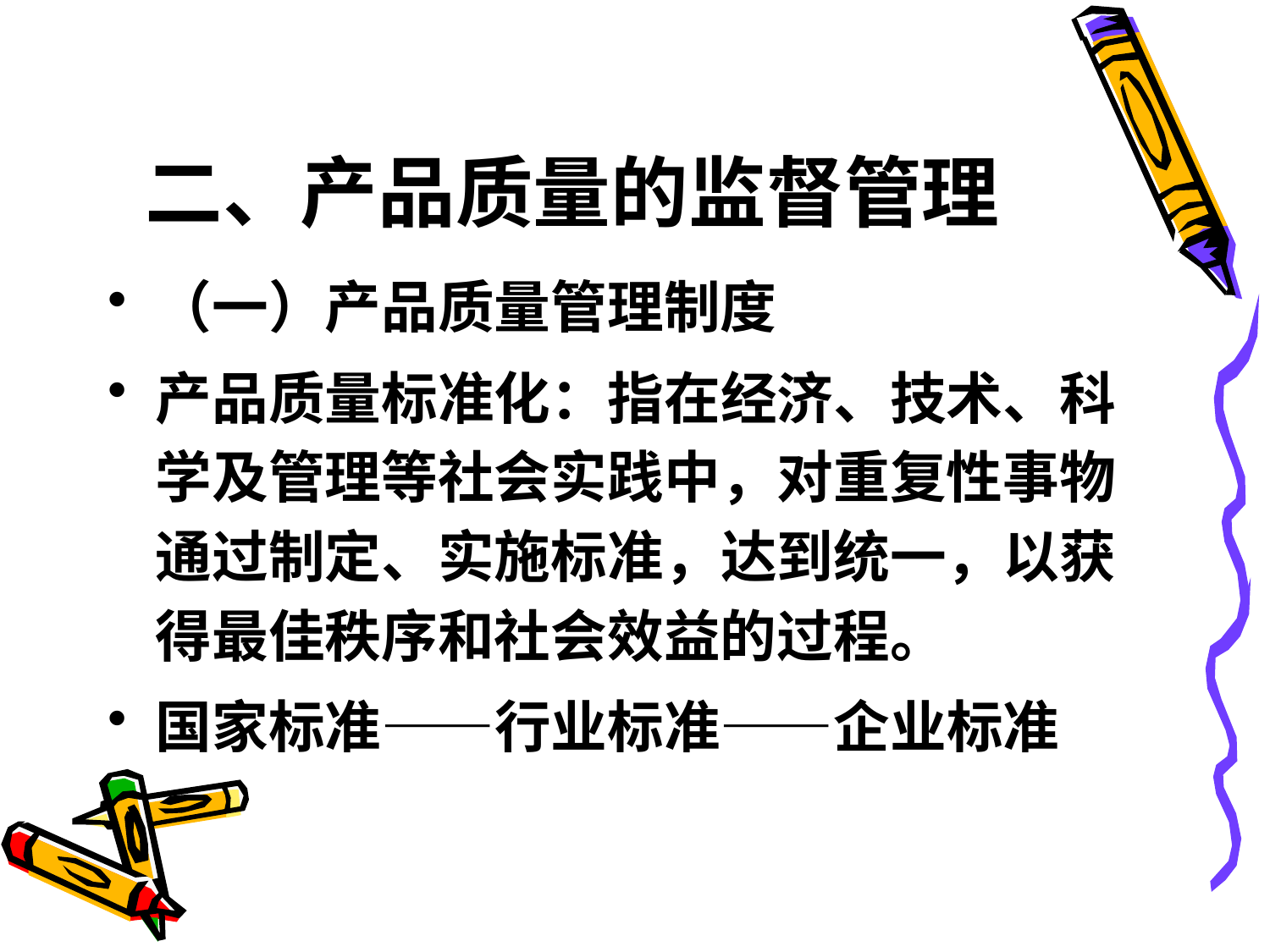

# 二、产品质量的监督管理
（一）产品质量管理制度
产品质量标准化：指在经济、技术、科学及管理等社会实践中，对重复性事物通过制定、实施标准，达到统一，以获得最佳秩序和社会效益的过程。
国家标准——行业标准——企业标准